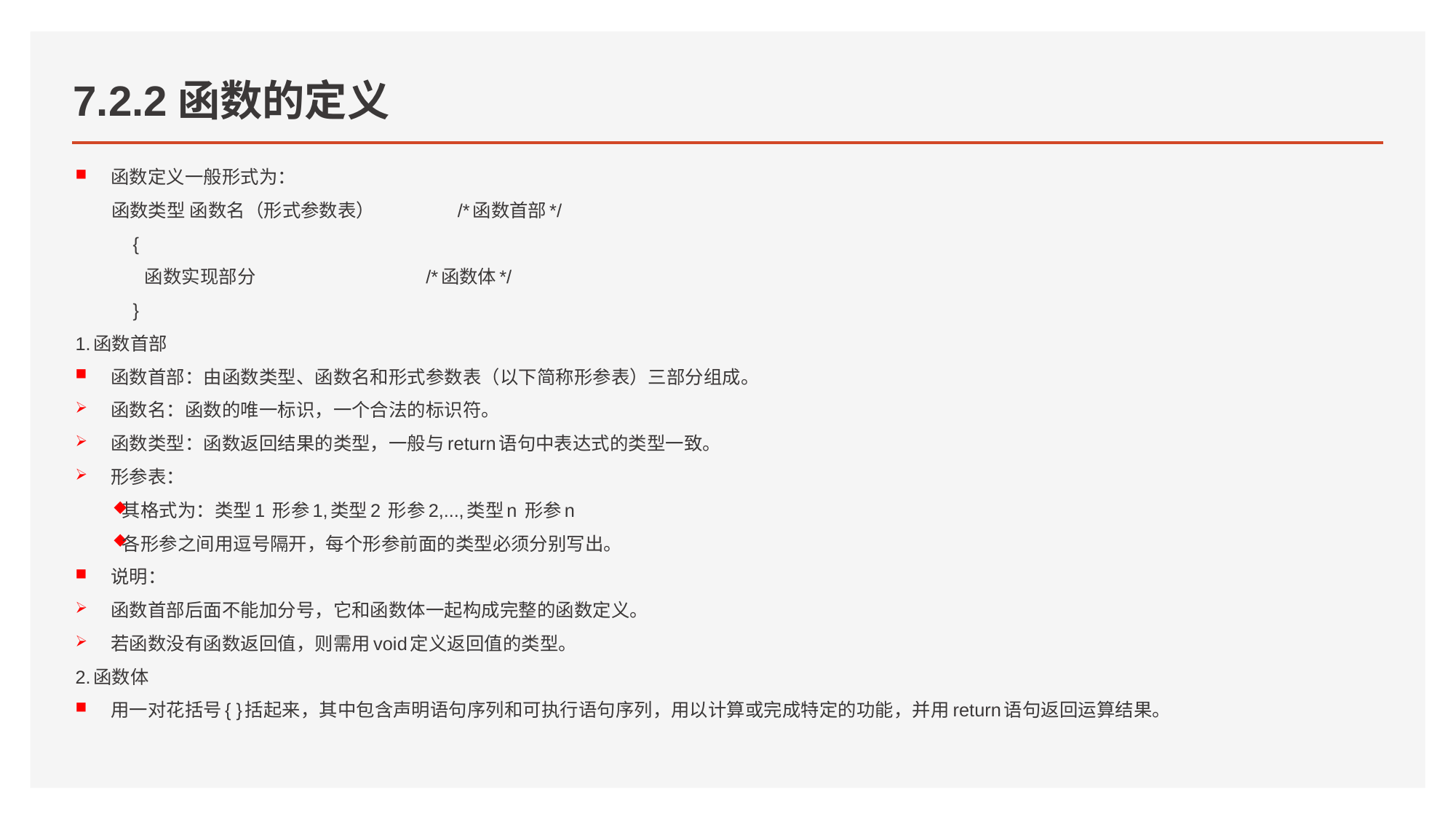

# 7.2.2函数的定义
函数定义一般形式为：
        函数类型 函数名（形式参数表）                   /*函数首部*/
    {
       函数实现部分                                        /*函数体*/
    }
1.函数首部
函数首部：由函数类型、函数名和形式参数表（以下简称形参表）三部分组成。
函数名：函数的唯一标识，一个合法的标识符。
函数类型：函数返回结果的类型，一般与return语句中表达式的类型一致。
形参表：
其格式为：类型1 形参1,类型2 形参2,...,类型n 形参n
各形参之间用逗号隔开，每个形参前面的类型必须分别写出。
说明：
函数首部后面不能加分号，它和函数体一起构成完整的函数定义。
若函数没有函数返回值，则需用void定义返回值的类型。
2.函数体
用一对花括号{ }括起来，其中包含声明语句序列和可执行语句序列，用以计算或完成特定的功能，并用return语句返回运算结果。